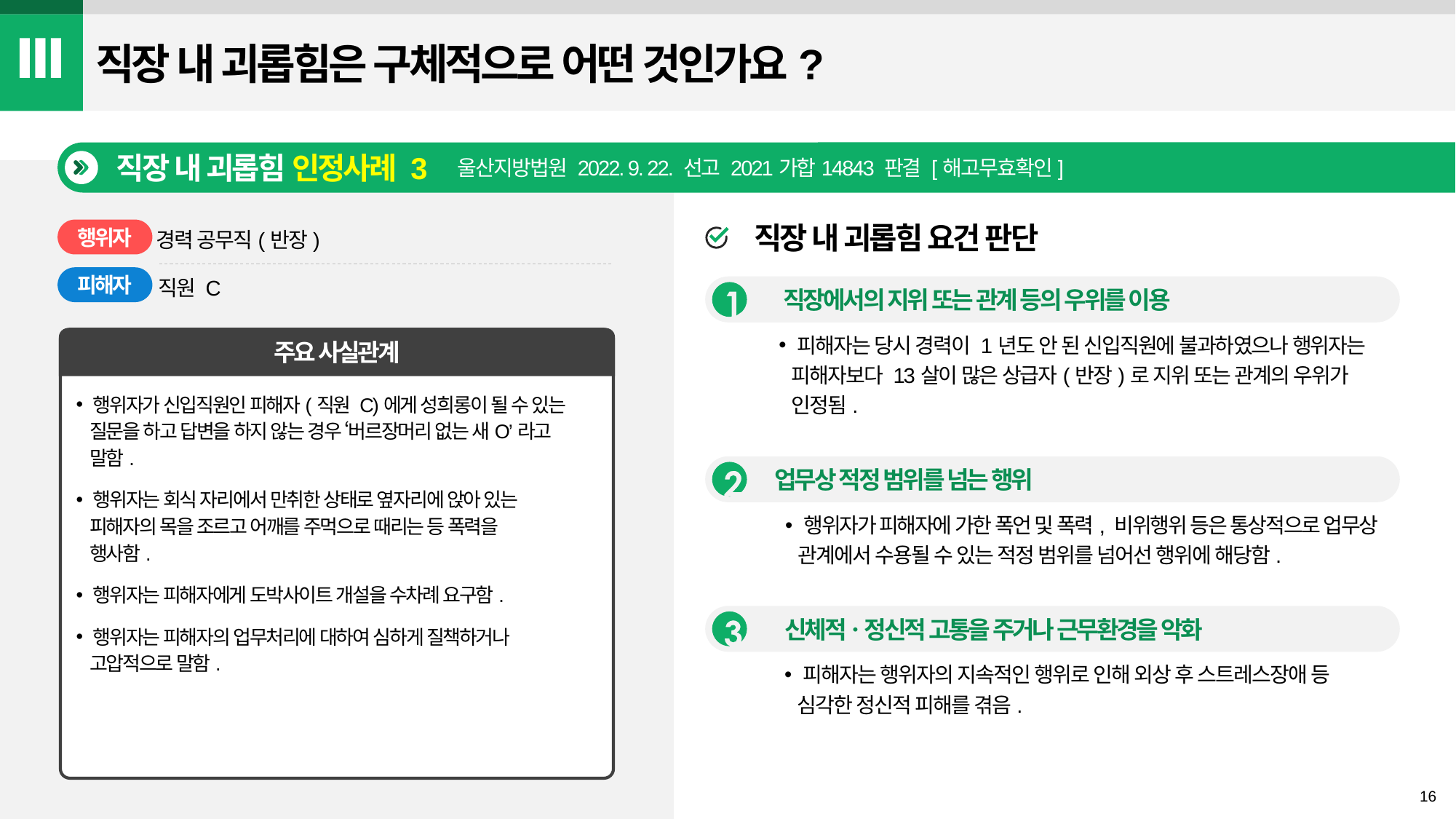

Ⅲ
직장 내 괴롭힘은 구체적으로 어떤 것인가요?
직장 내 괴롭힘 인정사례 3

울산지방법원 2022. 9. 22. 선고 2021가합14843 판결 [해고무효확인]

직장 내 괴롭힘 요건 판단

행위자
경력 공무직(반장)
피해자
직원 C

직장에서의 지위 또는 관계 등의 우위를 이용
 피해자는 당시 경력이 1년도 안 된 신입직원에 불과하였으나 행위자는
피해자보다 13살이 많은 상급자(반장)로 지위 또는 관계의 우위가
인정됨.

주요 사실관계
 행위자가 신입직원인 피해자(직원 C)에게 성희롱이 될 수 있는
질문을 하고 답변을 하지 않는 경우 ‘버르장머리 없는 새O’라고
말함.
 행위자는 회식 자리에서 만취한 상태로 옆자리에 앉아 있는
피해자의 목을 조르고 어깨를 주먹으로 때리는 등 폭력을
행사함.
 행위자는 피해자에게 도박사이트 개설을 수차례 요구함.
 행위자는 피해자의 업무처리에 대하여 심하게 질책하거나
고압적으로 말함.

업무상 적정 범위를 넘는 행위
 행위자가 피해자에 가한 폭언 및 폭력, 비위행위 등은 통상적으로 업무상
관계에서 수용될 수 있는 적정 범위를 넘어선 행위에 해당함.

신체적ㆍ정신적 고통을 주거나 근무환경을 악화
 피해자는 행위자의 지속적인 행위로 인해 외상 후 스트레스장애 등
심각한 정신적 피해를 겪음.